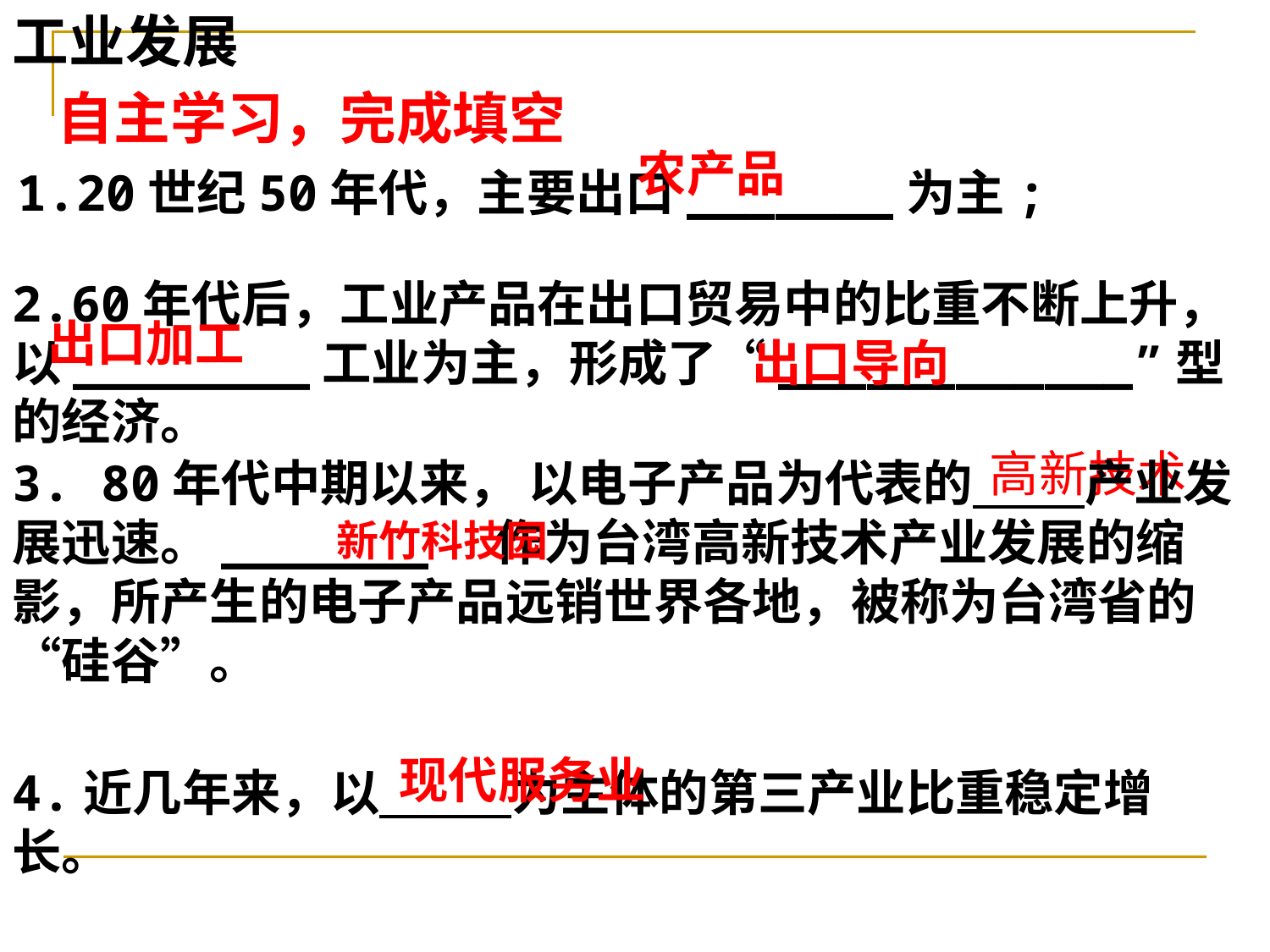

工业发展
自主学习，完成填空
农产品
1.20世纪50年代，主要出口_______为主;
2.60年代后，工业产品在出口贸易中的比重不断上升，以________工业为主，形成了“____________”型的经济。
出口加工
出口导向
高新技术
3. 80年代中期以来， 以电子产品为代表的          产业发展迅速。_______    作为台湾高新技术产业发展的缩影，所产生的电子产品远销世界各地，被称为台湾省的“硅谷”。
新竹科技园

现代服务业
4.近几年来，以            为主体的第三产业比重稳定增长。